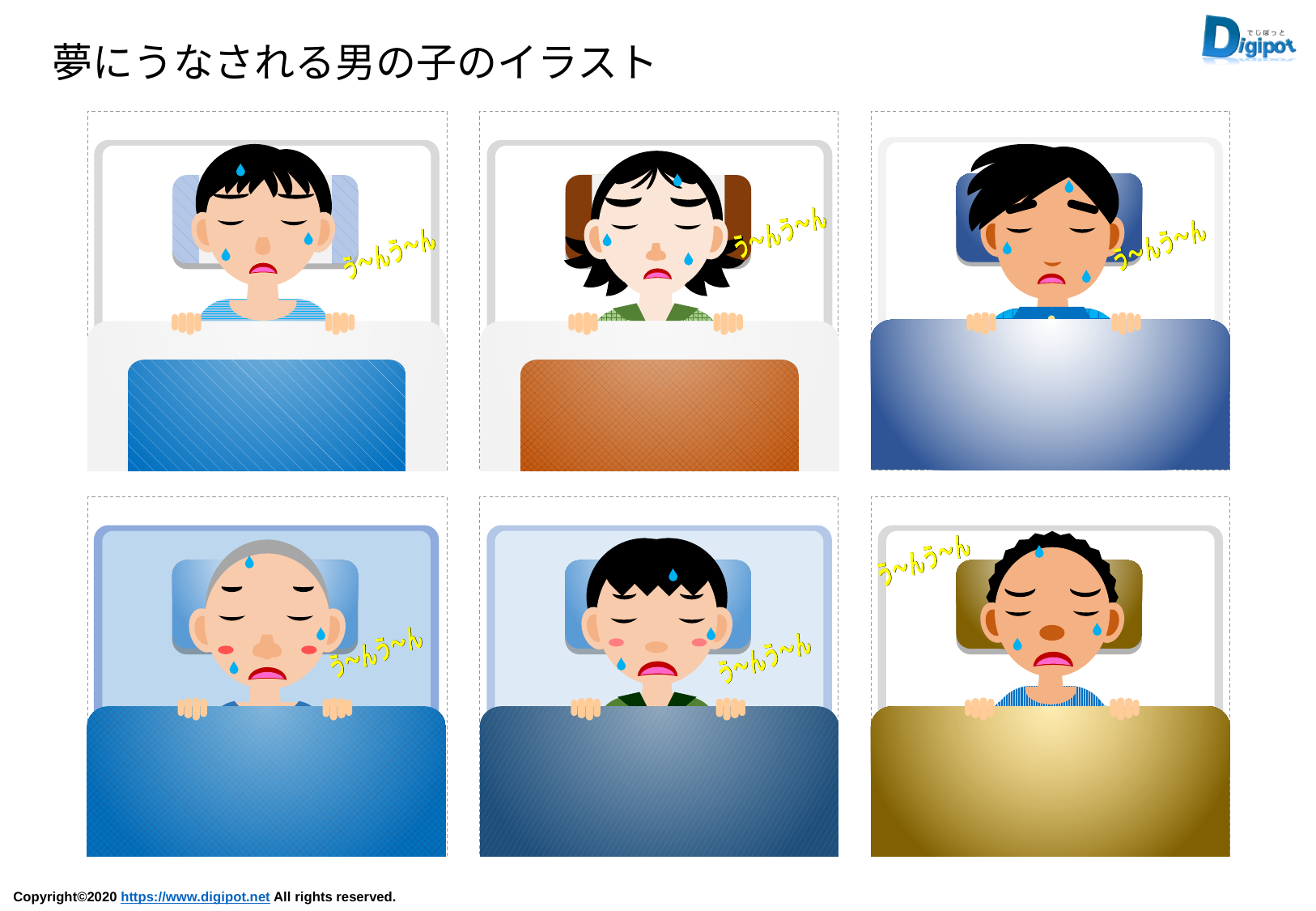

夢にうなされる男の子のイラスト

う～んう～ん
う～んう～ん

う～んう～ん
う～んう～ん

う～んう～ん
う～んう～ん

う～んう～ん
う～んう～ん

う～んう～ん
う～んう～ん

う～んう～ん
う～んう～ん